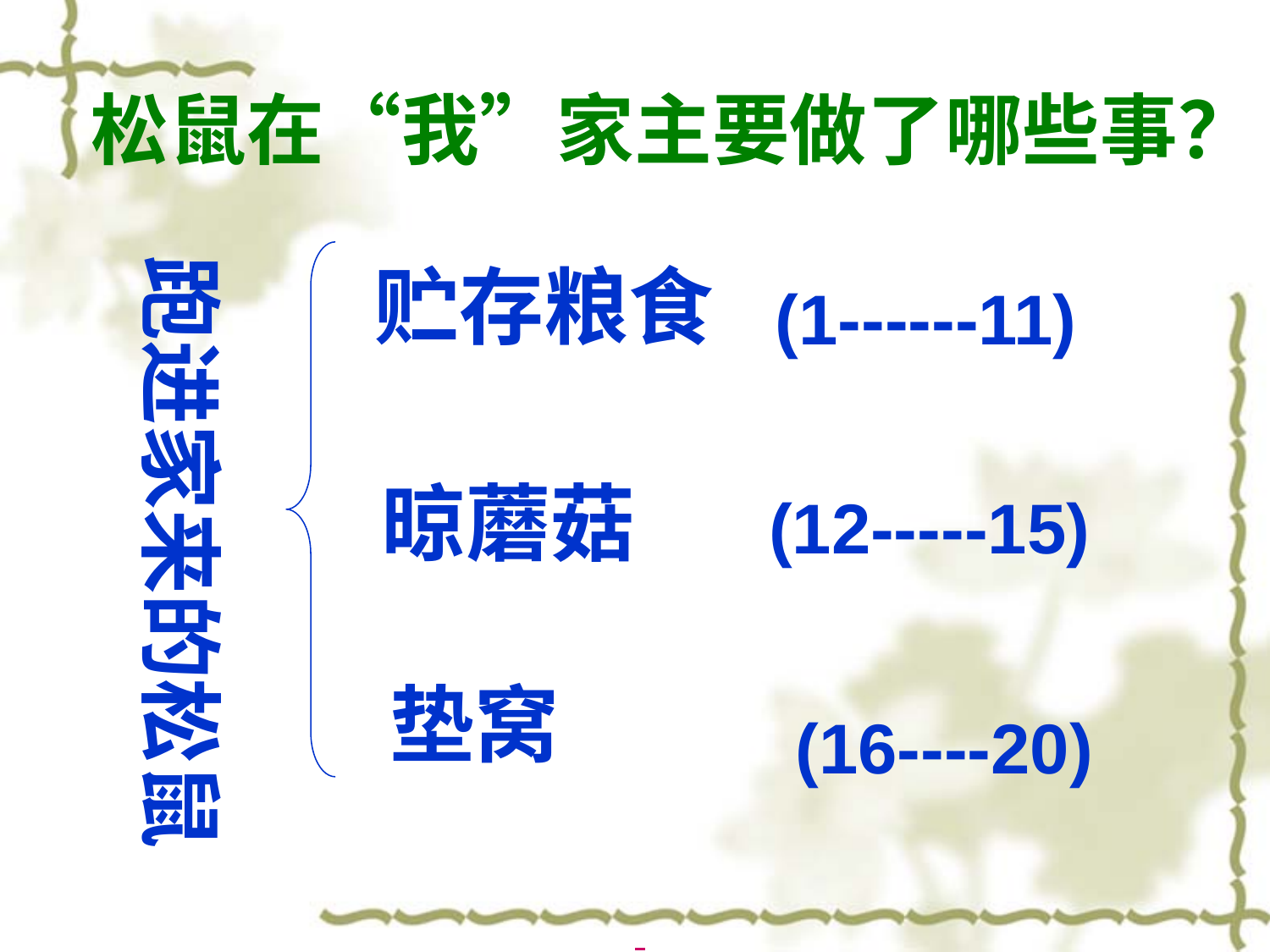

松鼠在“我”家主要做了哪些事？

跑进家来的松鼠
贮存粮食
(1------11)
晾蘑菇
(12-----15)
垫窝
(16----20)